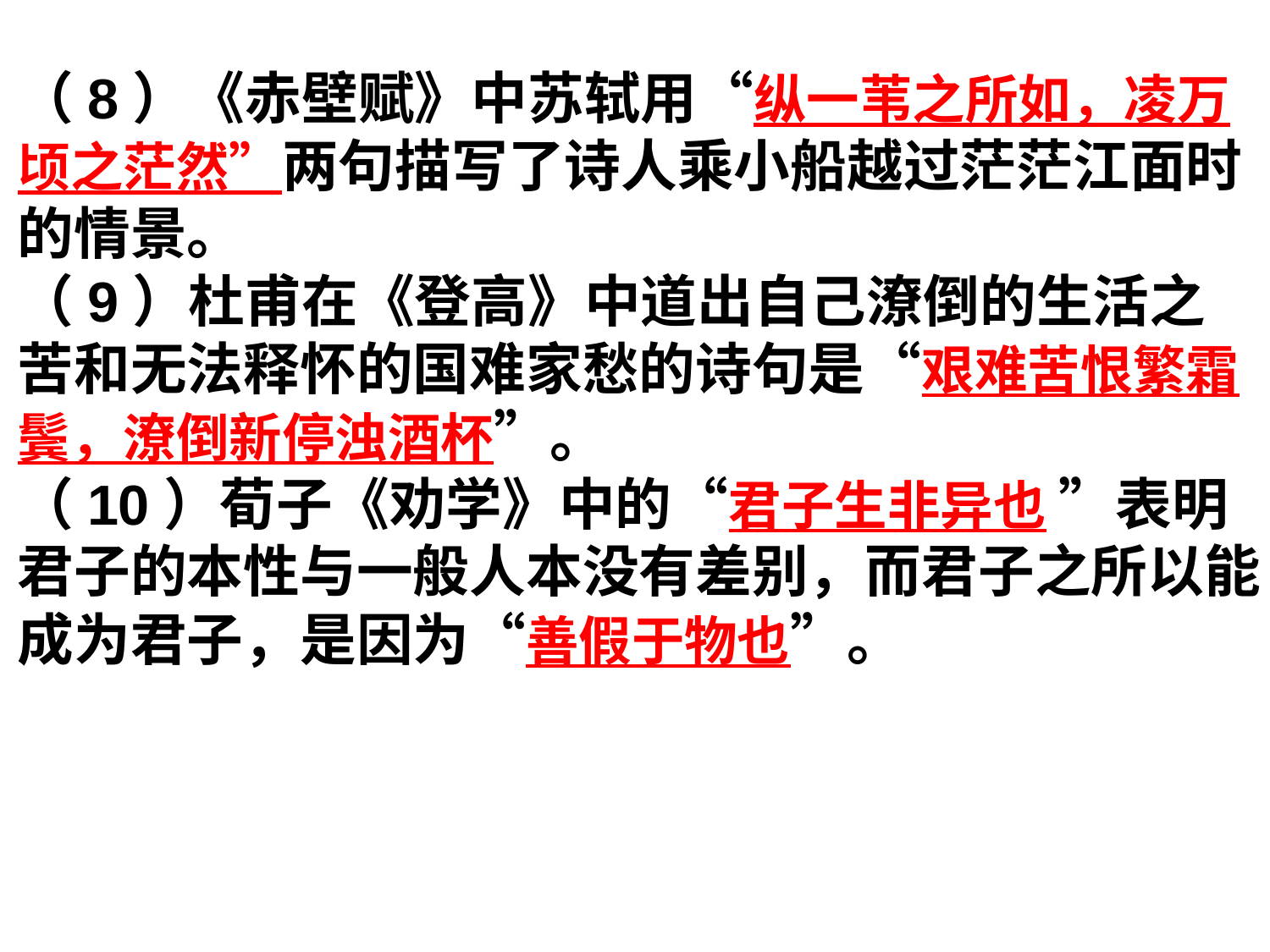

（8）《赤壁赋》中苏轼用“纵一苇之所如，凌万顷之茫然”两句描写了诗人乘小船越过茫茫江面时的情景。
（9）杜甫在《登高》中道出自己潦倒的生活之苦和无法释怀的国难家愁的诗句是“艰难苦恨繁霜鬓，潦倒新停浊酒杯”。
（10）荀子《劝学》中的“君子生非异也 ”表明君子的本性与一般人本没有差别，而君子之所以能成为君子，是因为“善假于物也”。